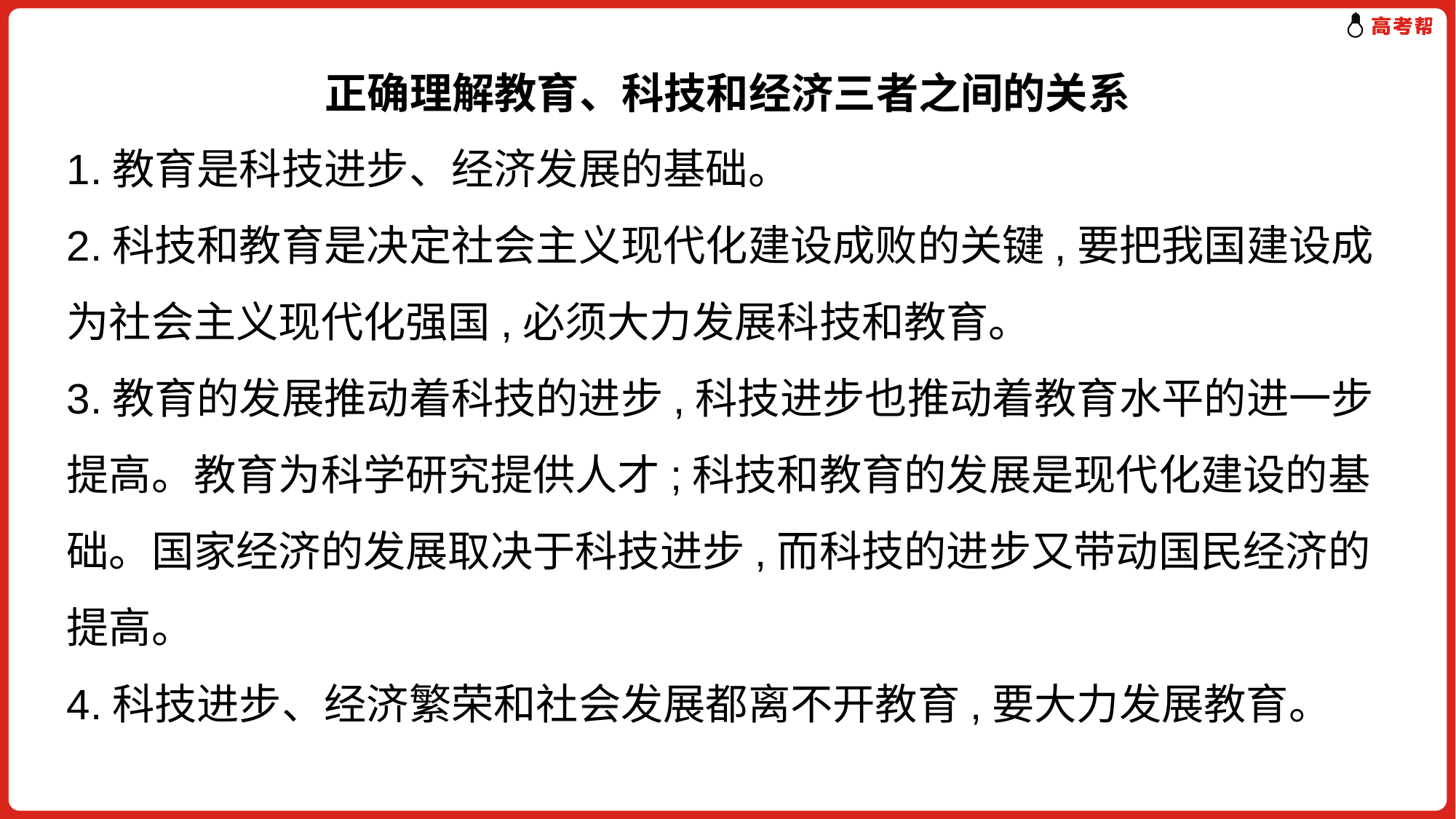

正确理解教育、科技和经济三者之间的关系
1.教育是科技进步、经济发展的基础。
2.科技和教育是决定社会主义现代化建设成败的关键,要把我国建设成为社会主义现代化强国,必须大力发展科技和教育。
3.教育的发展推动着科技的进步,科技进步也推动着教育水平的进一步提高。教育为科学研究提供人才;科技和教育的发展是现代化建设的基础。国家经济的发展取决于科技进步,而科技的进步又带动国民经济的提高。
4.科技进步、经济繁荣和社会发展都离不开教育,要大力发展教育。